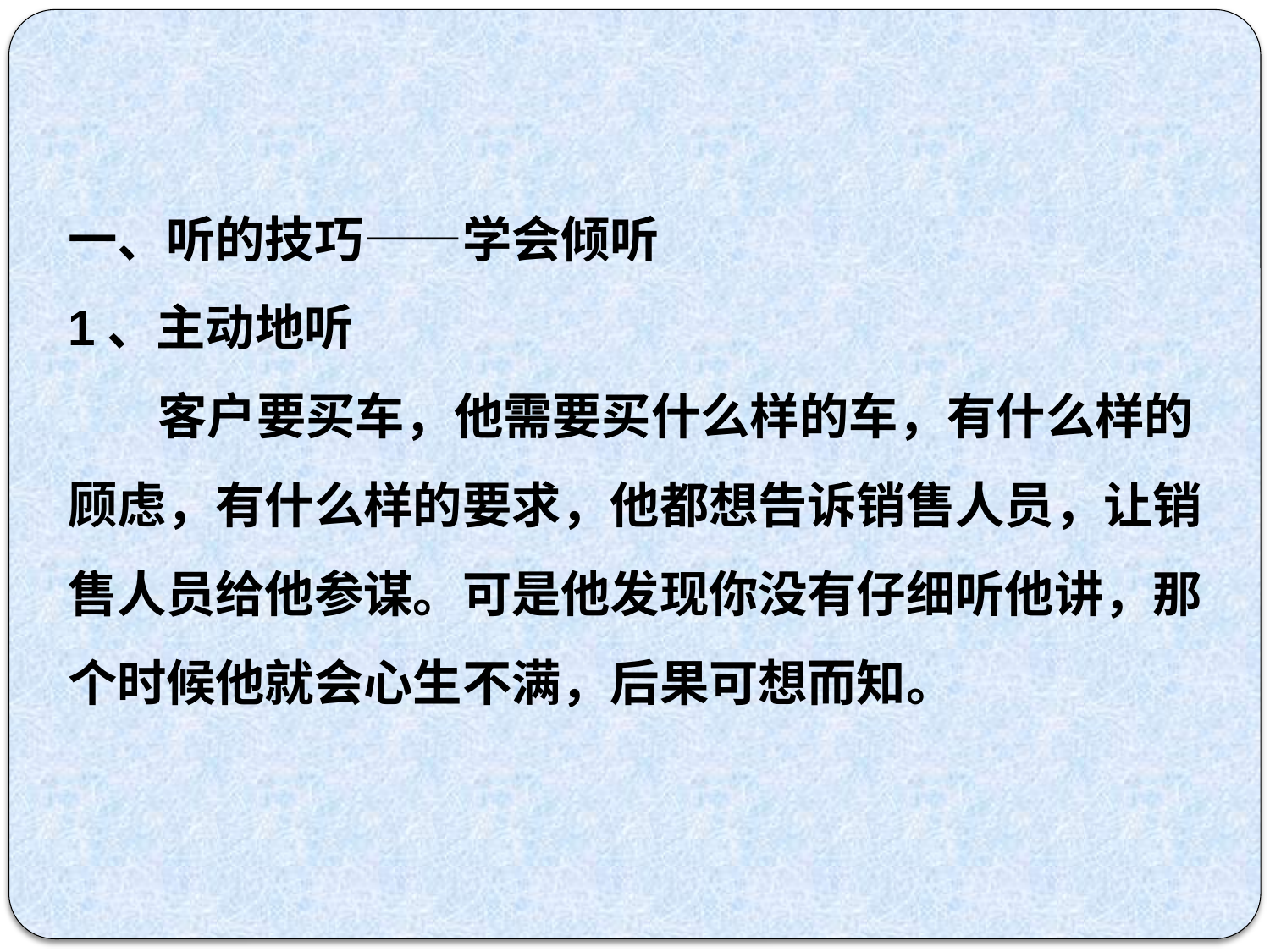

一、听的技巧——学会倾听
1、主动地听
       客户要买车，他需要买什么样的车，有什么样的顾虑，有什么样的要求，他都想告诉销售人员，让销售人员给他参谋。可是他发现你没有仔细听他讲，那个时候他就会心生不满，后果可想而知。